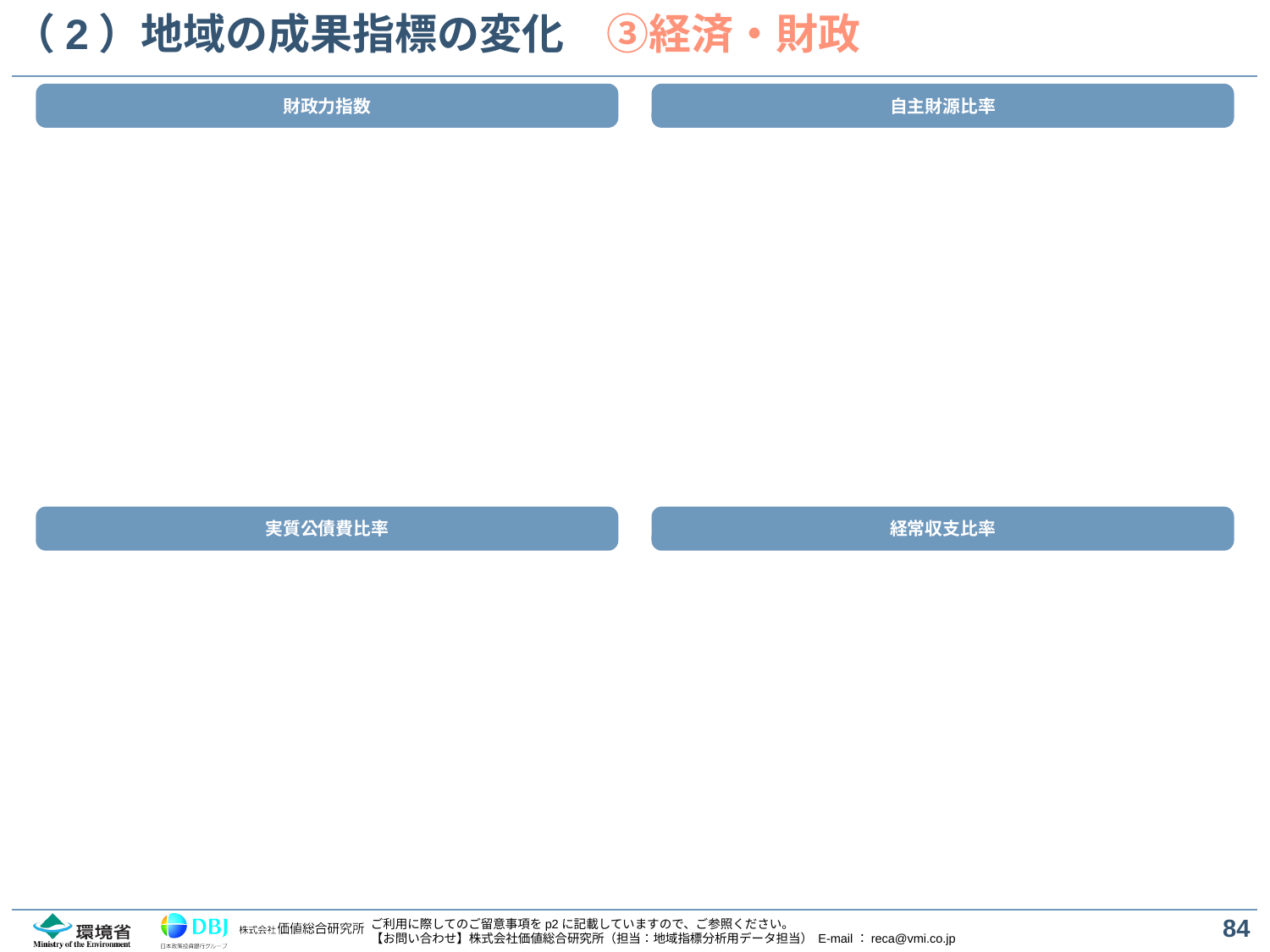

# （2）地域の成果指標の変化　③経済・財政
財政力指数
自主財源比率
実質公債費比率
経常収支比率
84